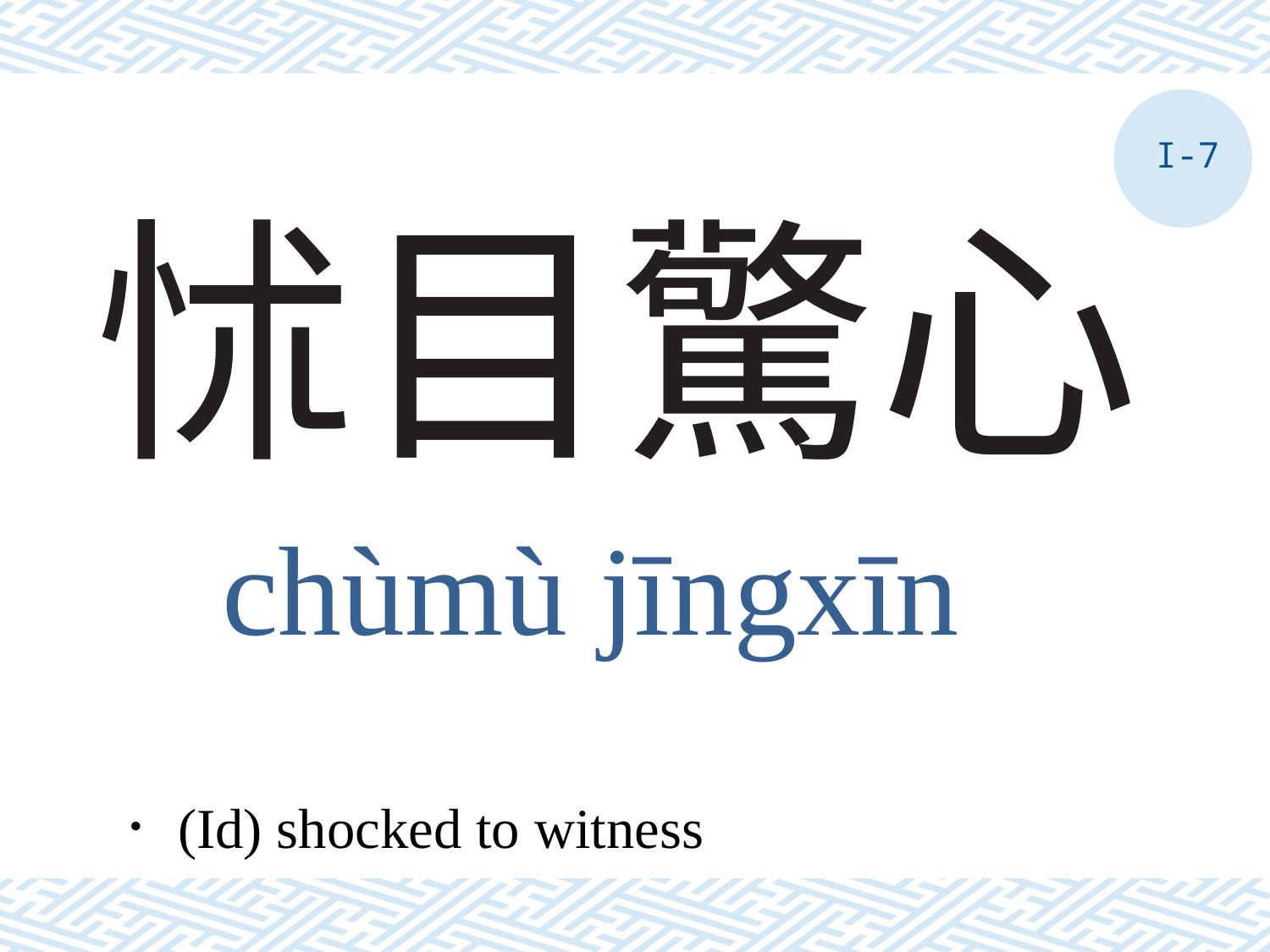

I-7

# 怵目驚心
chùmù jīngxīn
．(Id) shocked to witness